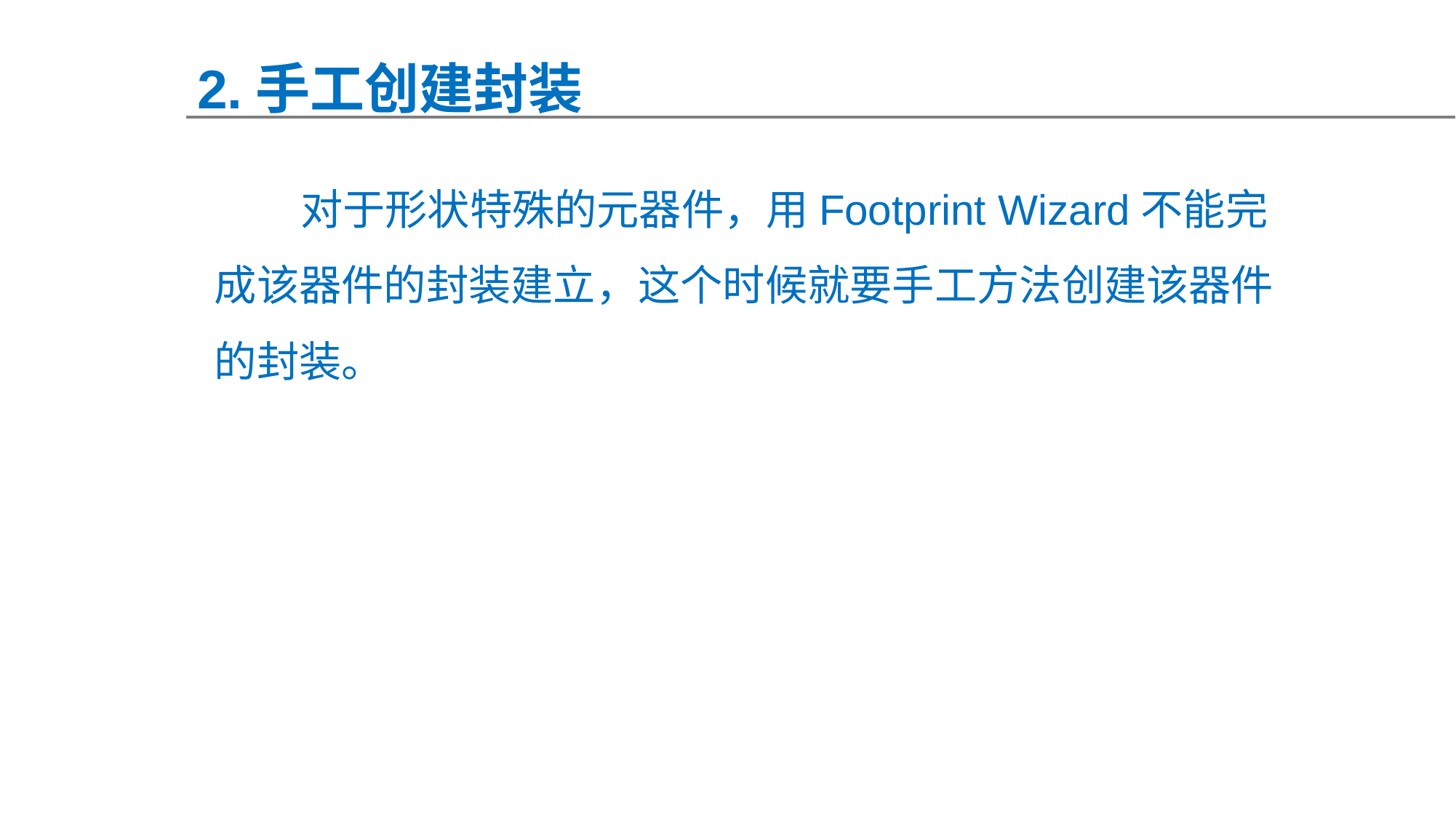

2.手工创建封装
对于形状特殊的元器件，用Footprint Wizard不能完成该器件的封装建立，这个时候就要手工方法创建该器件的封装。